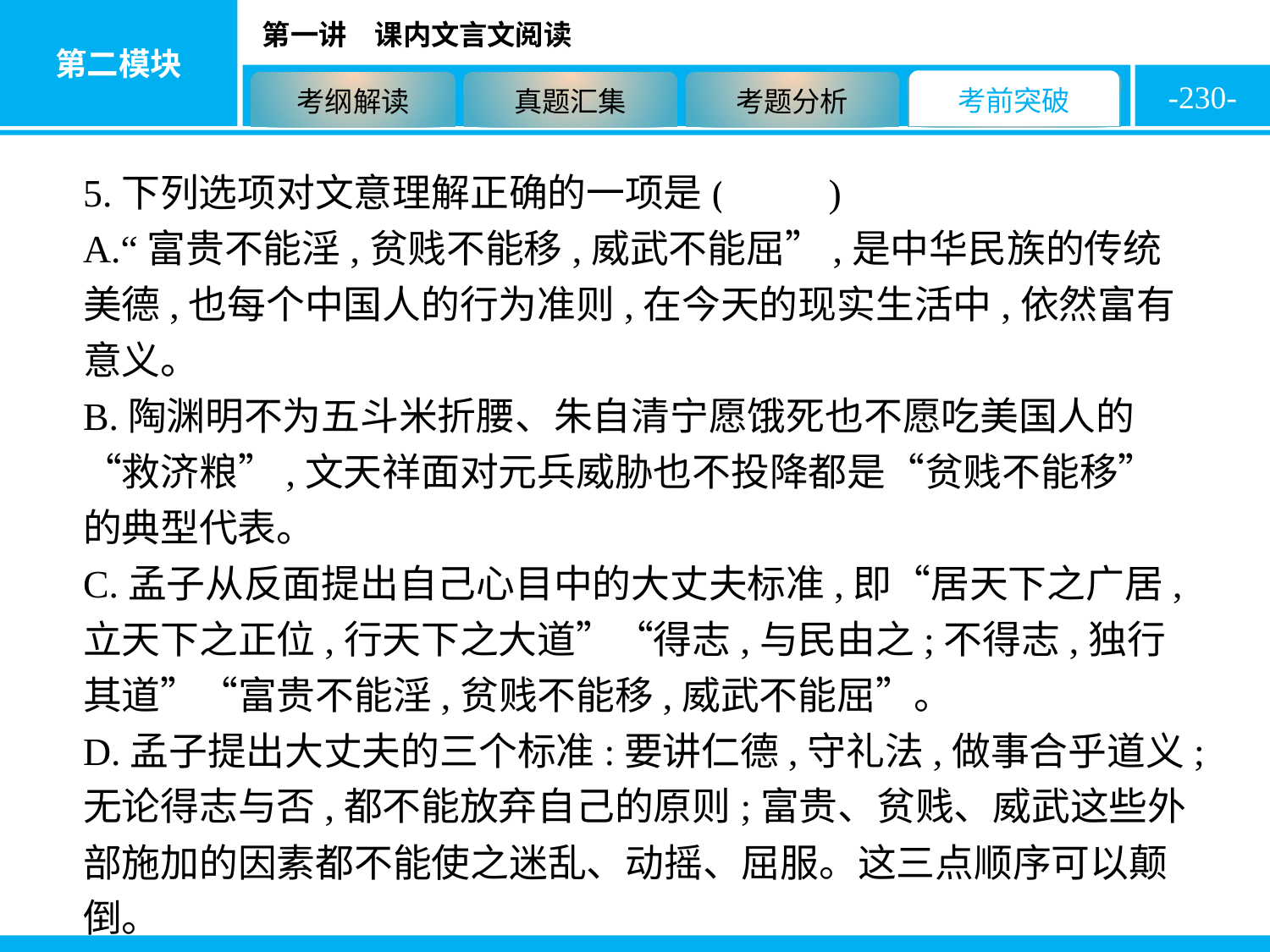

-230-
5.下列选项对文意理解正确的一项是(    A    )
A.“富贵不能淫,贫贱不能移,威武不能屈”,是中华民族的传统美德,也每个中国人的行为准则,在今天的现实生活中,依然富有意义。
B.陶渊明不为五斗米折腰、朱自清宁愿饿死也不愿吃美国人的“救济粮”,文天祥面对元兵威胁也不投降都是“贫贱不能移”的典型代表。
C.孟子从反面提出自己心目中的大丈夫标准,即“居天下之广居,立天下之正位,行天下之大道”“得志,与民由之;不得志,独行其道”“富贵不能淫,贫贱不能移,威武不能屈”。
D.孟子提出大丈夫的三个标准:要讲仁德,守礼法,做事合乎道义;无论得志与否,都不能放弃自己的原则;富贵、贫贱、威武这些外部施加的因素都不能使之迷乱、动摇、屈服。这三点顺序可以颠倒。